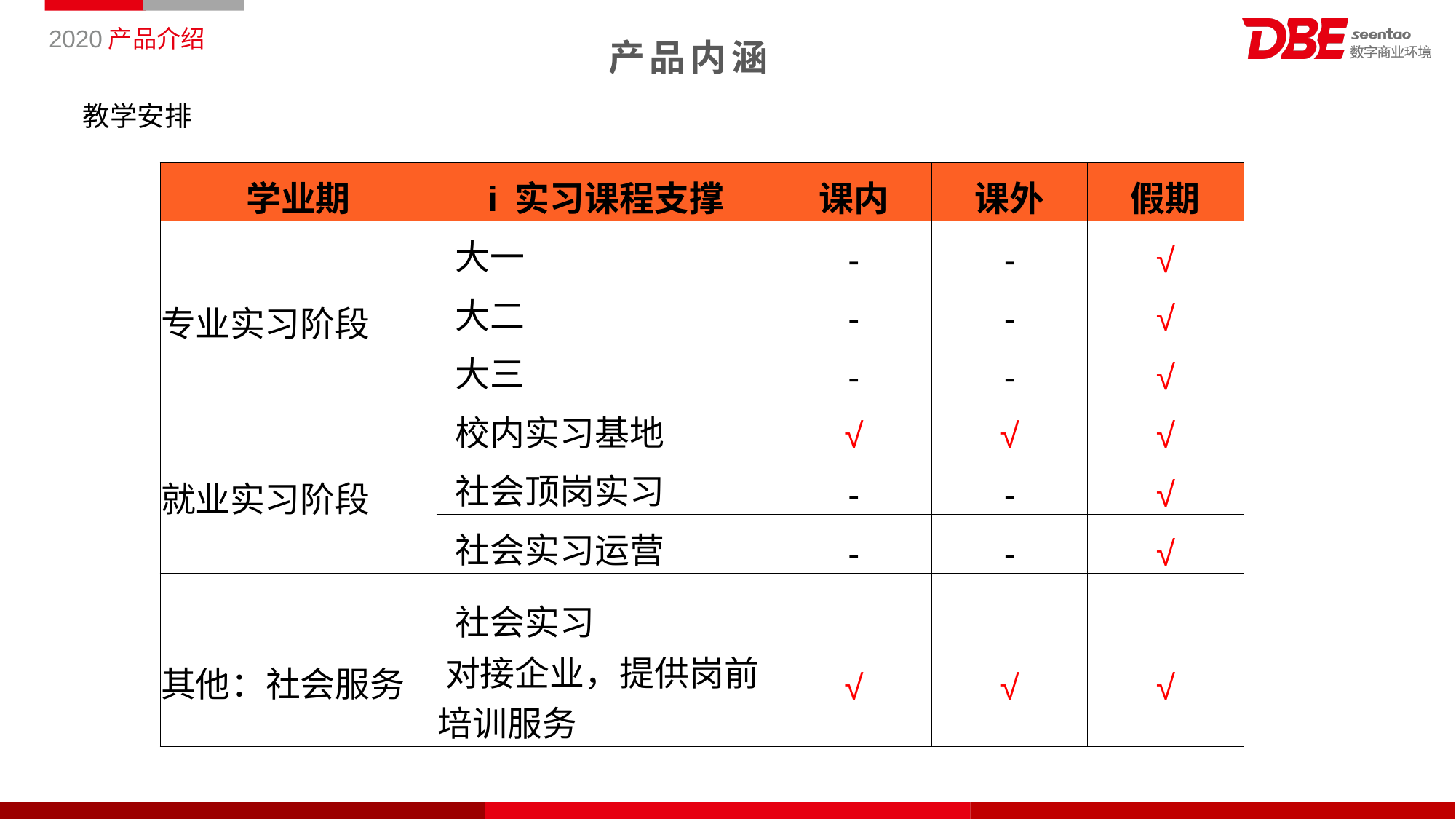

产品内涵
教学安排
| 学业期 | i 实习课程支撑 | 课内 | 课外 | 假期 |
| --- | --- | --- | --- | --- |
| 专业实习阶段 | 大一 | - | - | √ |
|  | 大二 | - | - | √ |
|  | 大三 | - | - | √ |
| 就业实习阶段 | 校内实习基地 | √ | √ | √ |
|  | 社会顶岗实习 | - | - | √ |
|  | 社会实习运营 | - | - | √ |
| 其他：社会服务 | 社会实习 对接企业，提供岗前 培训服务 | √ | √ | √ |